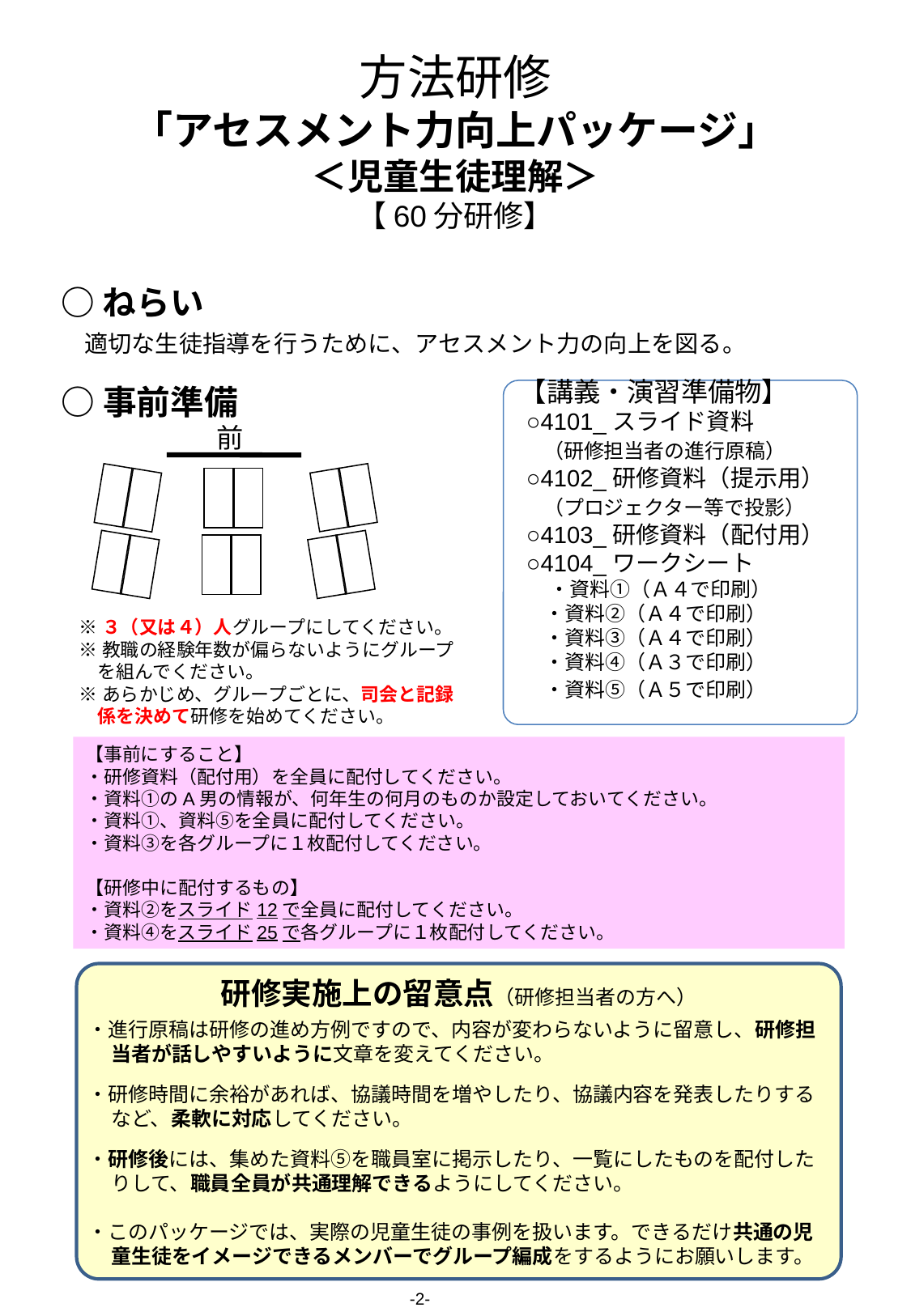

# 方法研修 「アセスメント力向上パッケージ」 ＜児童生徒理解＞ 【60分研修】
○ねらい
適切な生徒指導を行うために、アセスメント力の向上を図る。
○事前準備
【講義・演習準備物】
 ○4101_スライド資料
　（研修担当者の進行原稿）
 ○4102_研修資料（提示用）
　（プロジェクター等で投影）
 ○4103_研修資料（配付用）
 ○4104_ワークシート
 　・資料①（Ａ４で印刷）
　 ・資料②（Ａ４で印刷）
　 ・資料③（Ａ４で印刷）
　 ・資料④（Ａ３で印刷）
　 ・資料⑤（Ａ５で印刷）
前

※３（又は４）人グループにしてください。
※教職の経験年数が偏らないようにグループ
　を組んでください。
※あらかじめ、グループごとに、司会と記録
　係を決めて研修を始めてください。
【事前にすること】
・研修資料（配付用）を全員に配付してください。
・資料①のA男の情報が、何年生の何月のものか設定しておいてください。
・資料①、資料⑤を全員に配付してください。
・資料③を各グループに１枚配付してください。

【研修中に配付するもの】
・資料②をスライド12で全員に配付してください。
・資料④をスライド25で各グループに１枚配付してください。
研修実施上の留意点（研修担当者の方へ）

・進行原稿は研修の進め方例ですので、内容が変わらないように留意し、研修担当者が話しやすいように文章を変えてください。

・研修時間に余裕があれば、協議時間を増やしたり、協議内容を発表したりするなど、柔軟に対応してください。

・研修後には、集めた資料⑤を職員室に掲示したり、一覧にしたものを配付したりして、職員全員が共通理解できるようにしてください。

・このパッケージでは、実際の児童生徒の事例を扱います。できるだけ共通の児童生徒をイメージできるメンバーでグループ編成をするようにお願いします。
-2-